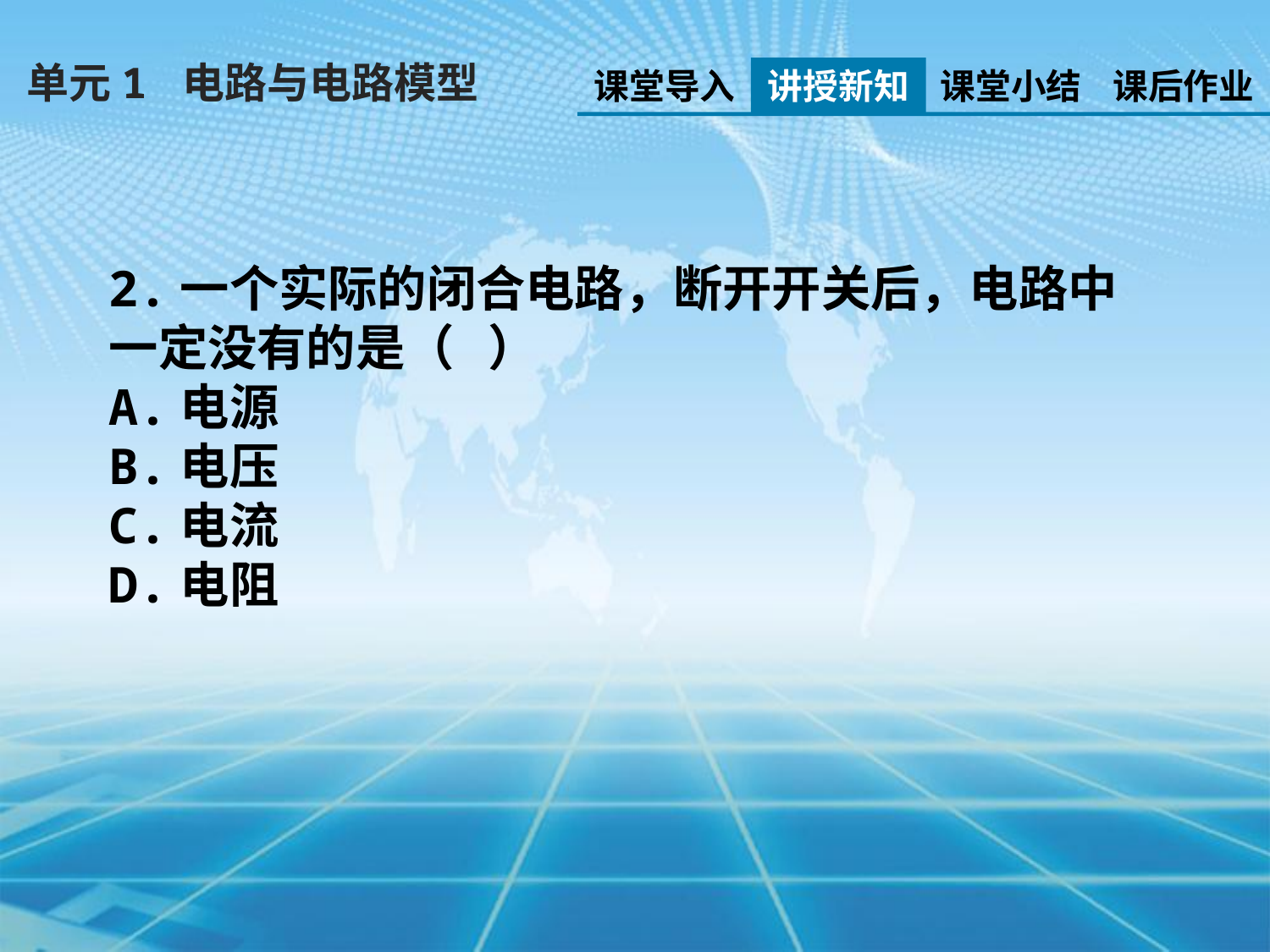

单元1 电路与电路模型
课堂导入
讲授新知
课堂小结
课后作业
2.一个实际的闭合电路，断开开关后，电路中一定没有的是（   ）
A.电源
B.电压
C.电流
D.电阻